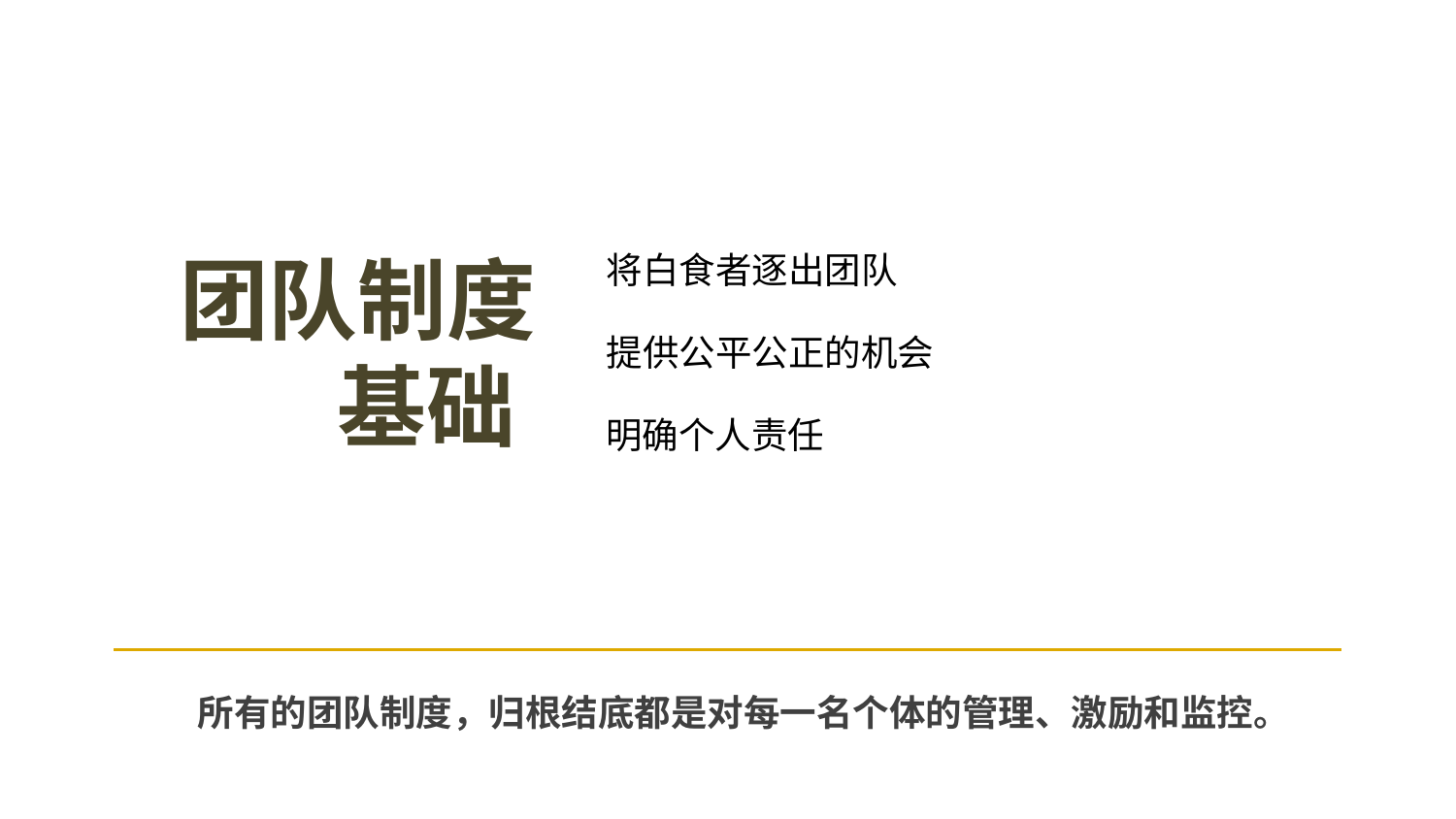

团队制度基础
将白食者逐出团队
提供公平公正的机会
明确个人责任
所有的团队制度，归根结底都是对每一名个体的管理、激励和监控。